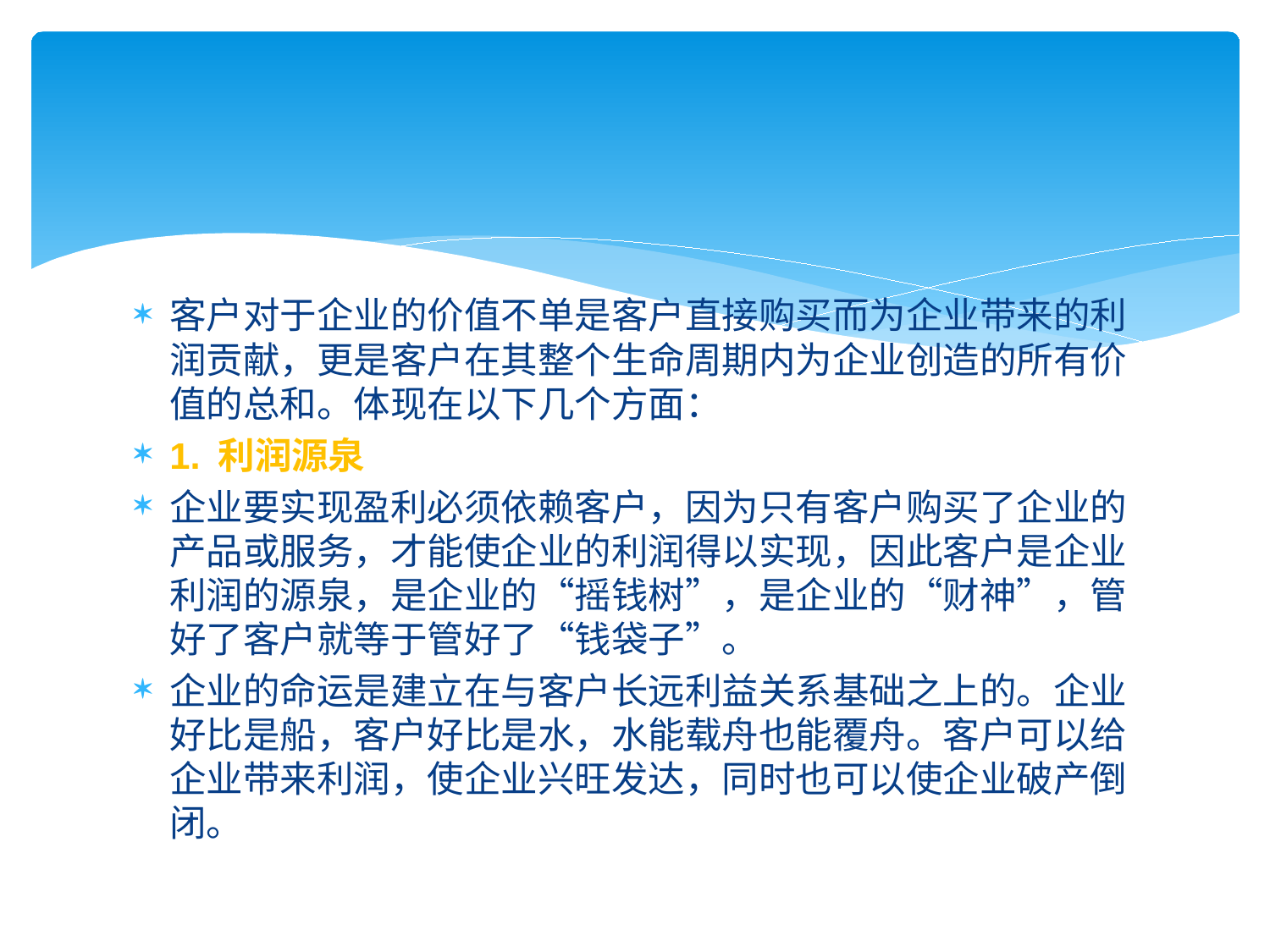

客户对于企业的价值不单是客户直接购买而为企业带来的利润贡献，更是客户在其整个生命周期内为企业创造的所有价值的总和。体现在以下几个方面：
1. 利润源泉
企业要实现盈利必须依赖客户，因为只有客户购买了企业的产品或服务，才能使企业的利润得以实现，因此客户是企业利润的源泉，是企业的“摇钱树”，是企业的“财神”，管好了客户就等于管好了“钱袋子”。
企业的命运是建立在与客户长远利益关系基础之上的。企业好比是船，客户好比是水，水能载舟也能覆舟。客户可以给企业带来利润，使企业兴旺发达，同时也可以使企业破产倒闭。